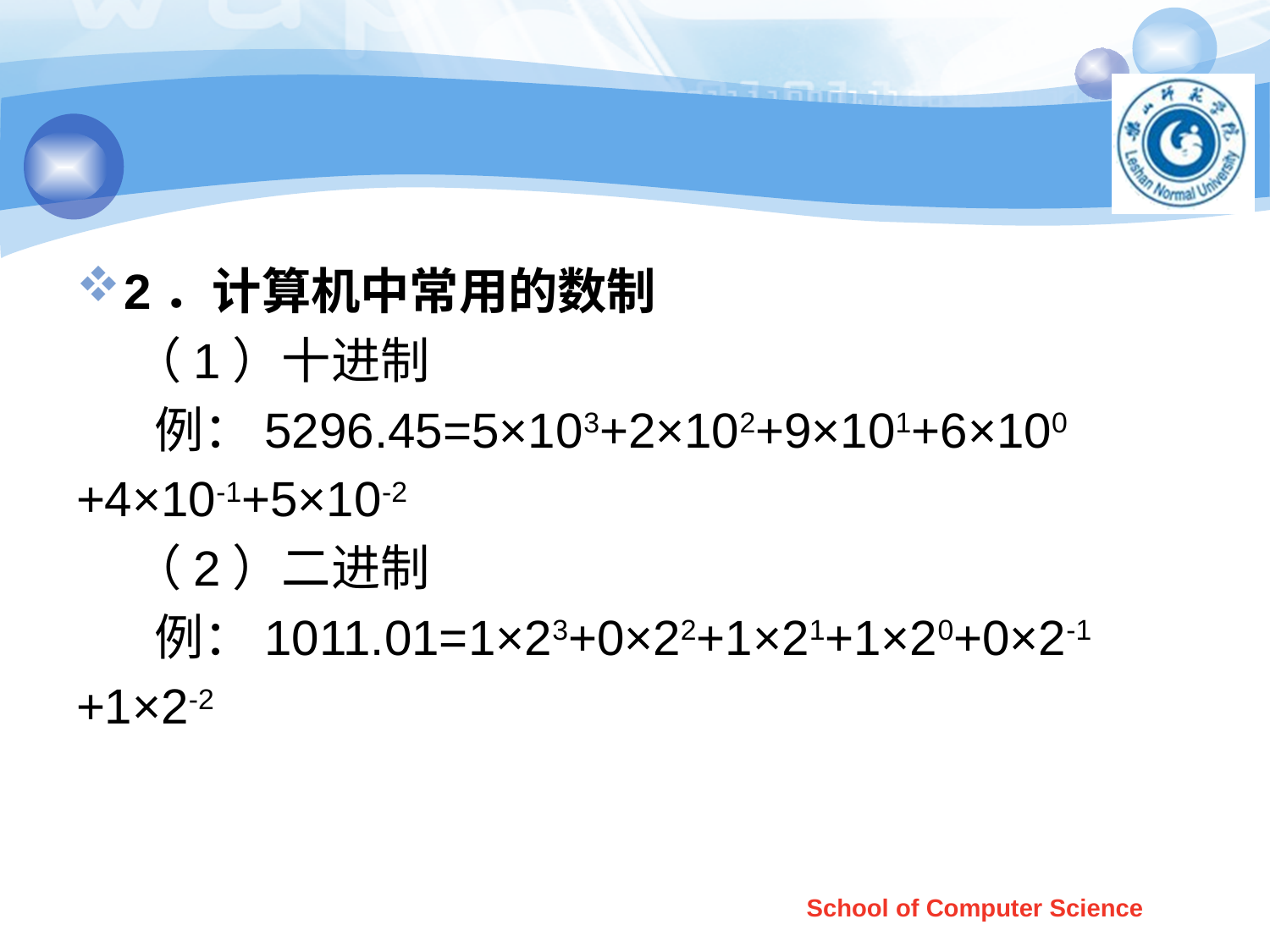

#
2．计算机中常用的数制
    （1）十进制
      例：5296.45=5×103+2×102+9×101+6×100
+4×10-1+5×10-2
    （2）二进制
      例：1011.01=1×23+0×22+1×21+1×20+0×2-1
+1×2-2
School of Computer Science